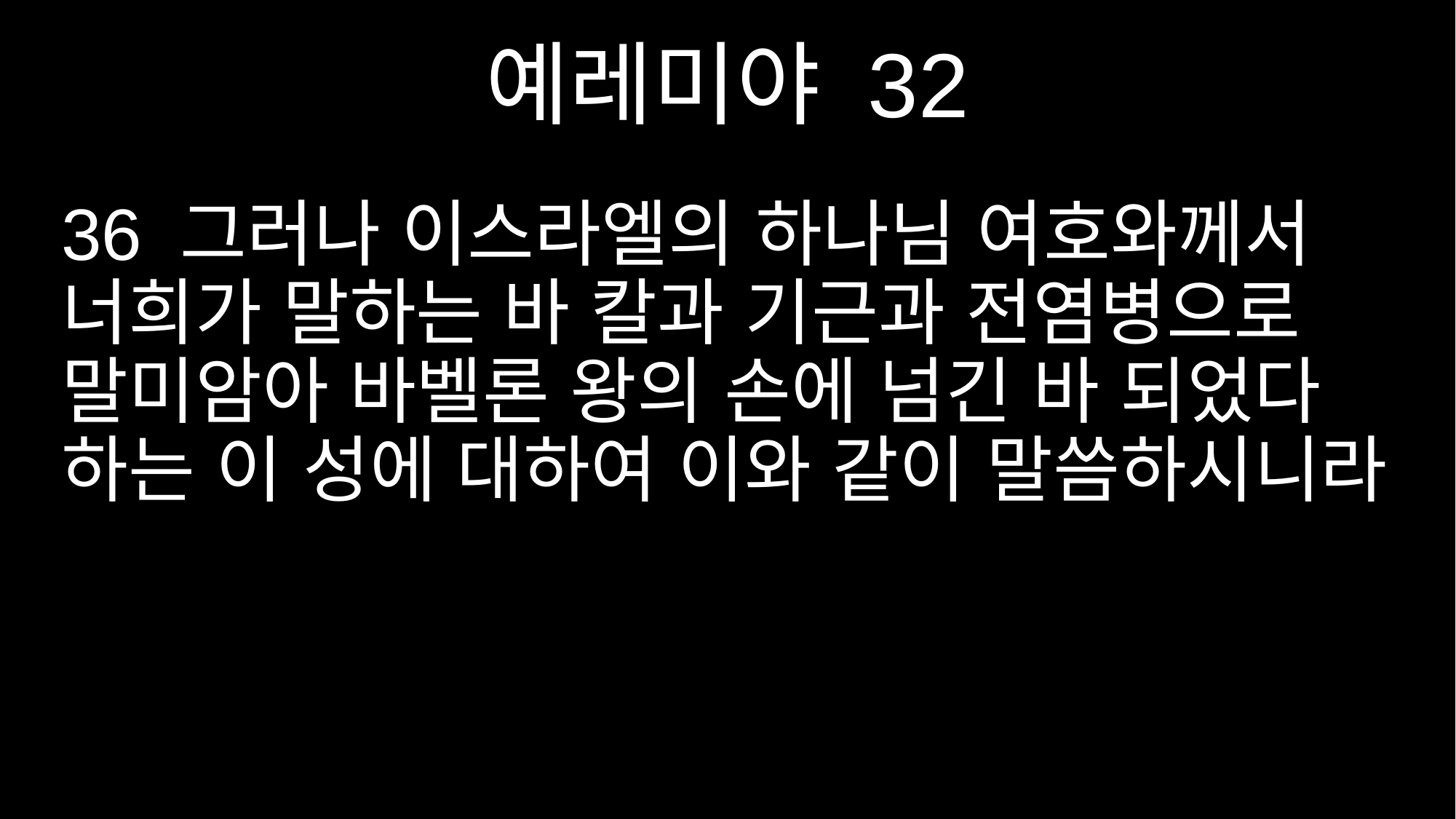

예레미야 32
36 그러나 이스라엘의 하나님 여호와께서 너희가 말하는 바 칼과 기근과 전염병으로 말미암아 바벨론 왕의 손에 넘긴 바 되었다 하는 이 성에 대하여 이와 같이 말씀하시니라